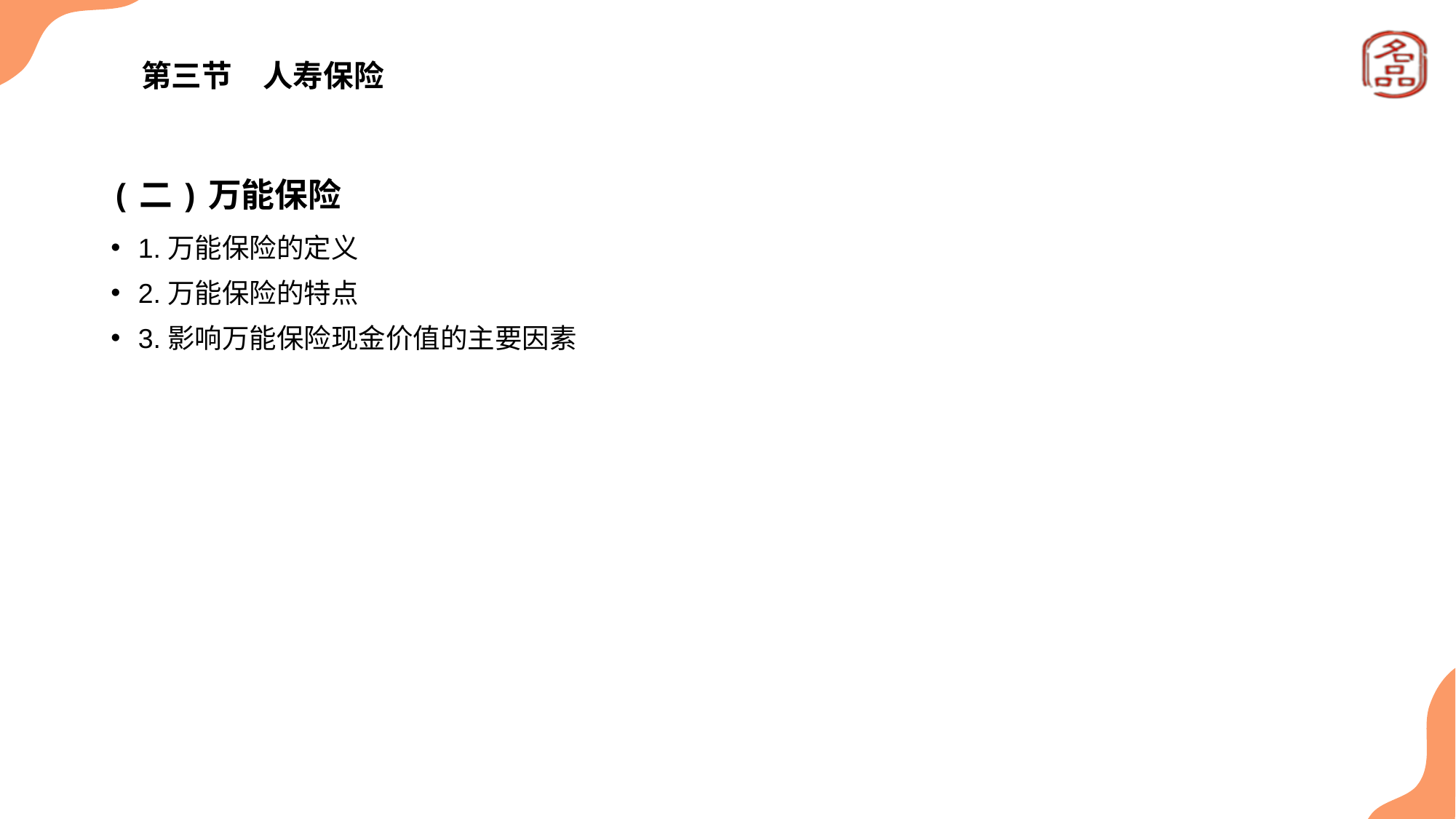

# 第三节　人寿保险
(二)万能保险
1.万能保险的定义
2.万能保险的特点
3.影响万能保险现金价值的主要因素